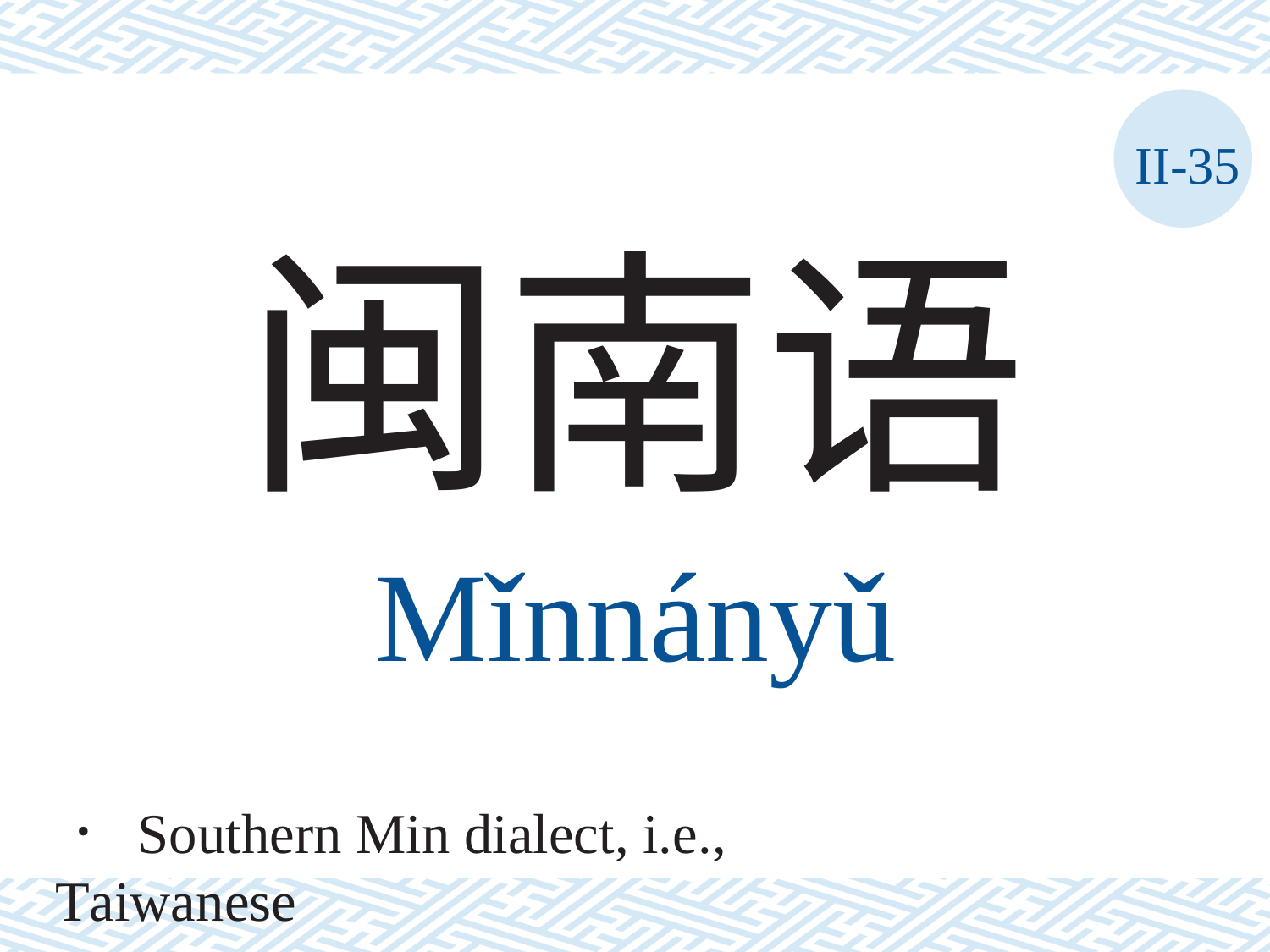

II-35
闽南语
Mǐnnányǔ
． Southern Min dialect, i.e., Taiwanese